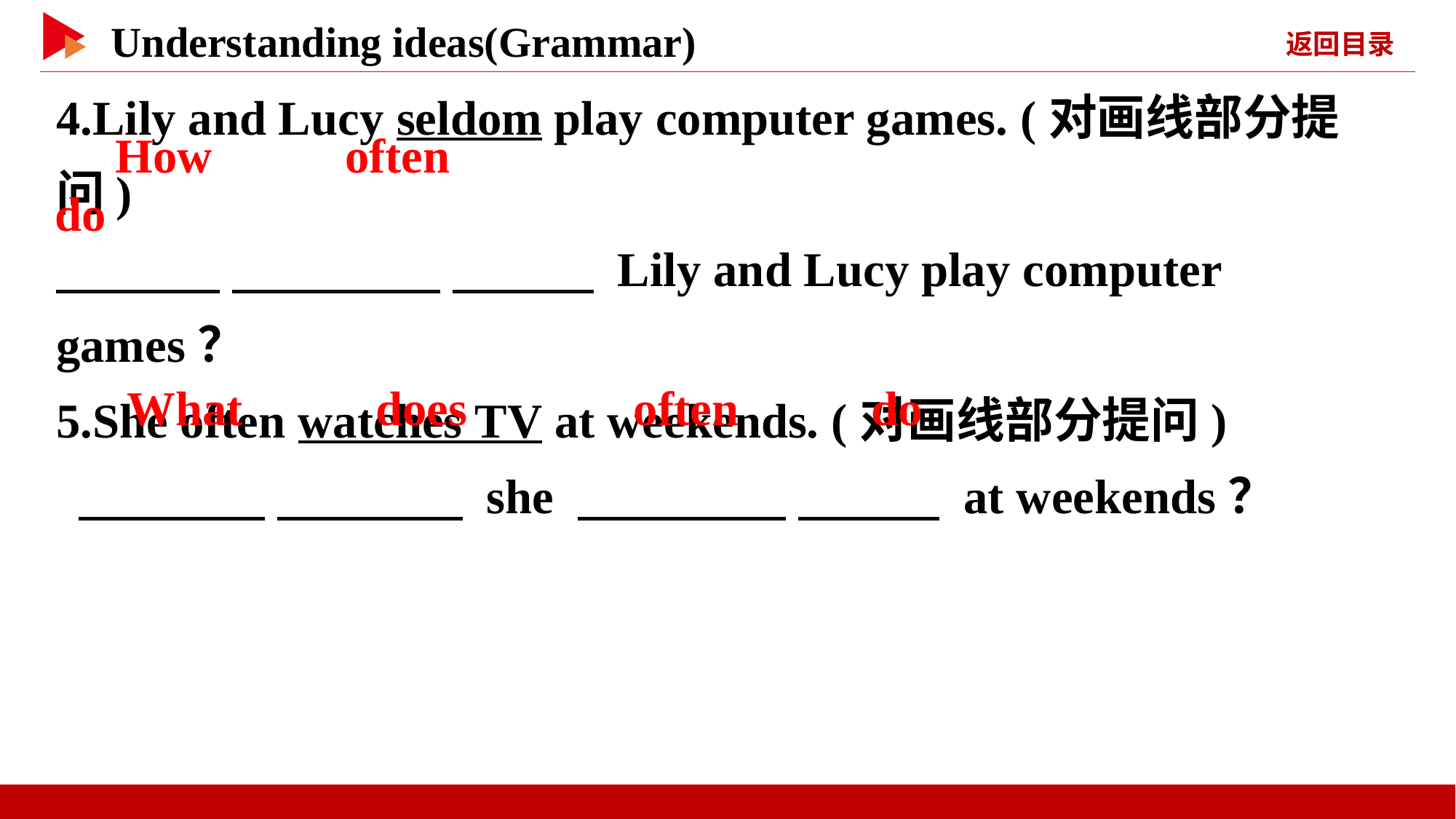

4.Lily and Lucy seldom play computer games. (对画线部分提问)
　      　 　          　 　    　 Lily and Lucy play computer games？
5.She often watches TV at weekends. (对画线部分提问)
 　        　 　        　 she 　          　 　    　 at weekends？
　How　 　often　 　do
　What　 　does
　often　 　do